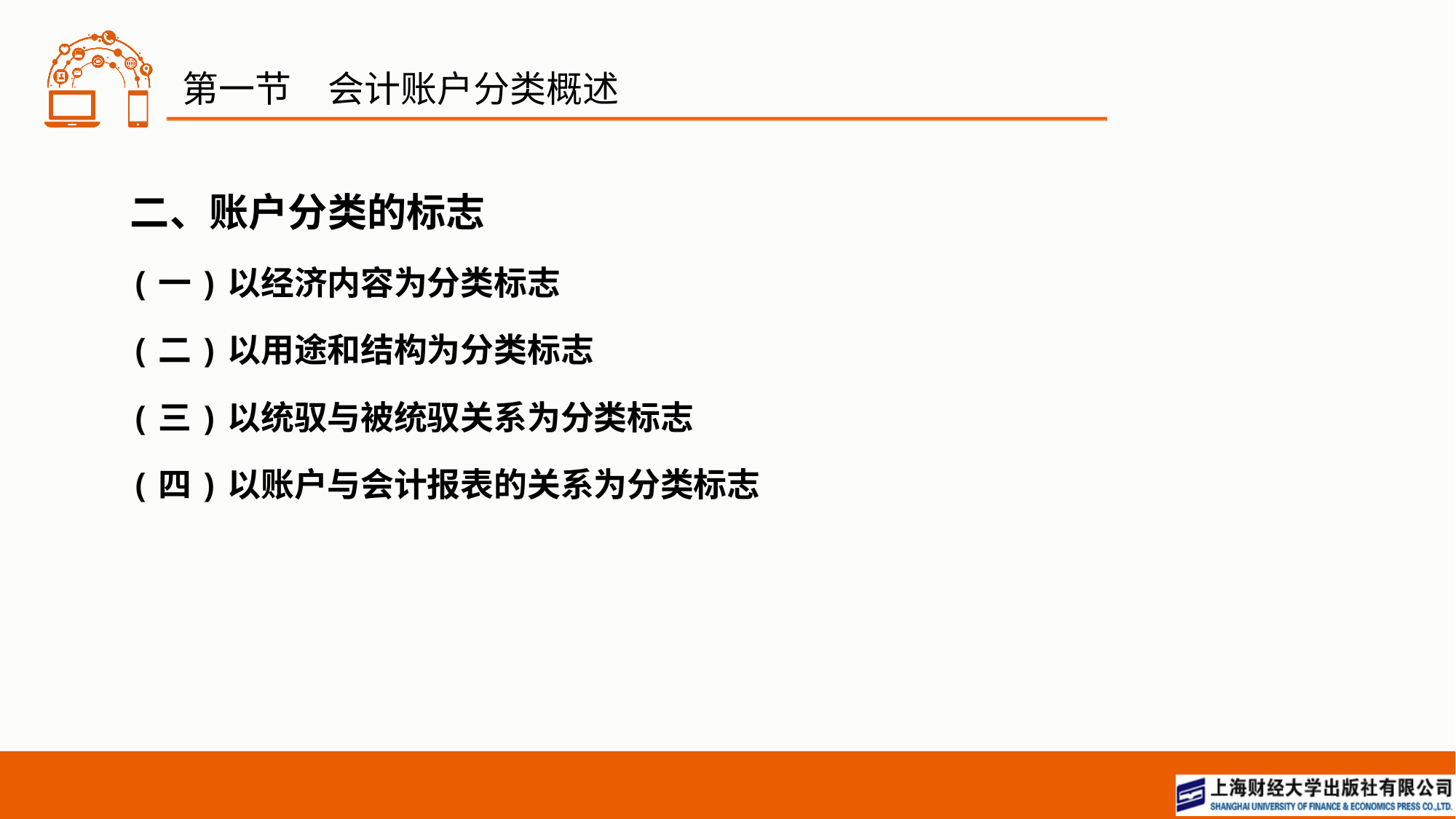

# 第一节　会计账户分类概述
二、账户分类的标志
(一)以经济内容为分类标志
(二)以用途和结构为分类标志
(三)以统驭与被统驭关系为分类标志
(四)以账户与会计报表的关系为分类标志